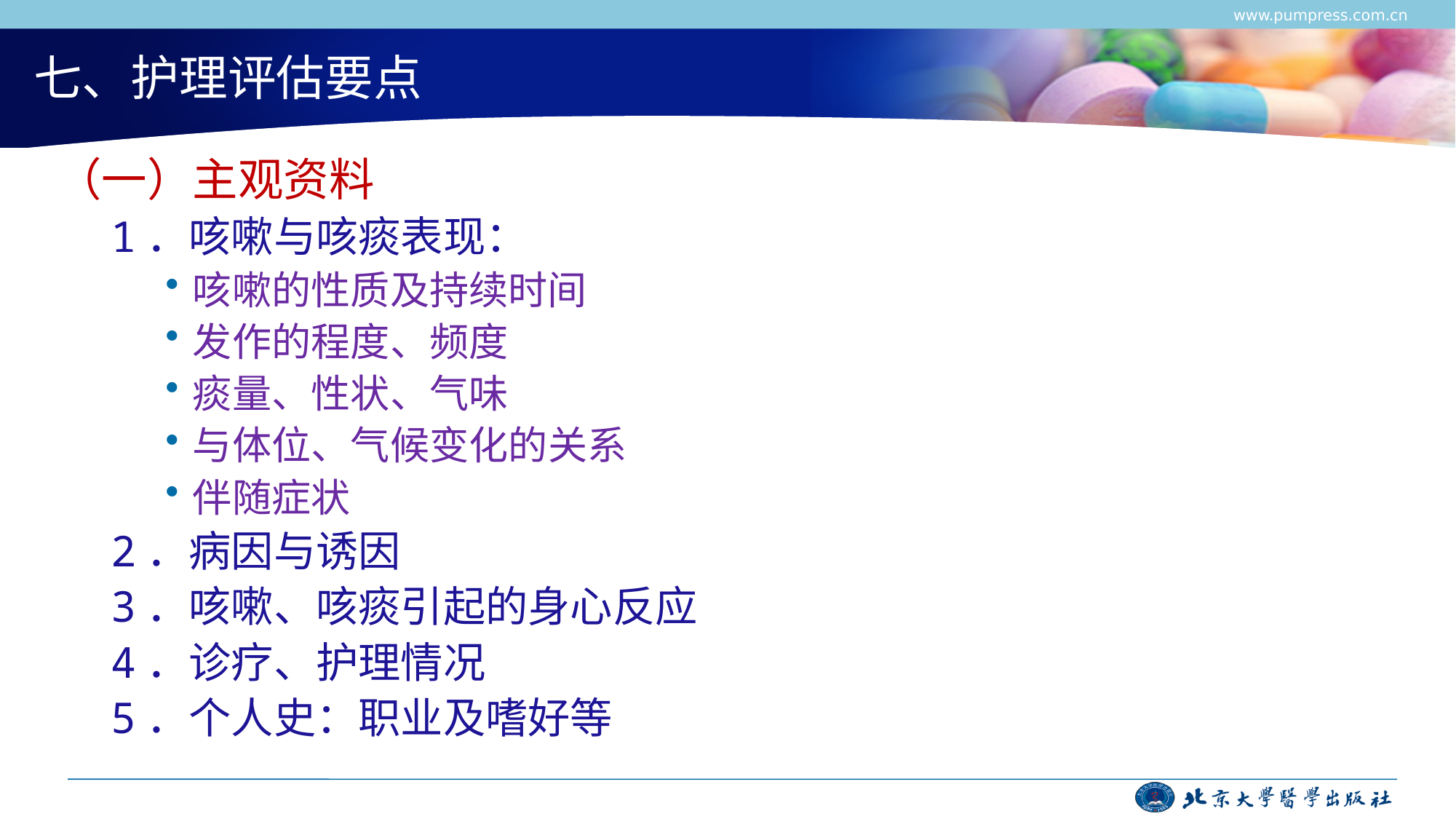

www.pumpress.com.cn
# 七、护理评估要点
（一）主观资料
1．咳嗽与咳痰表现：
咳嗽的性质及持续时间
发作的程度、频度
痰量、性状、气味
与体位、气候变化的关系
伴随症状
2．病因与诱因
3．咳嗽、咳痰引起的身心反应
4．诊疗、护理情况
5．个人史：职业及嗜好等